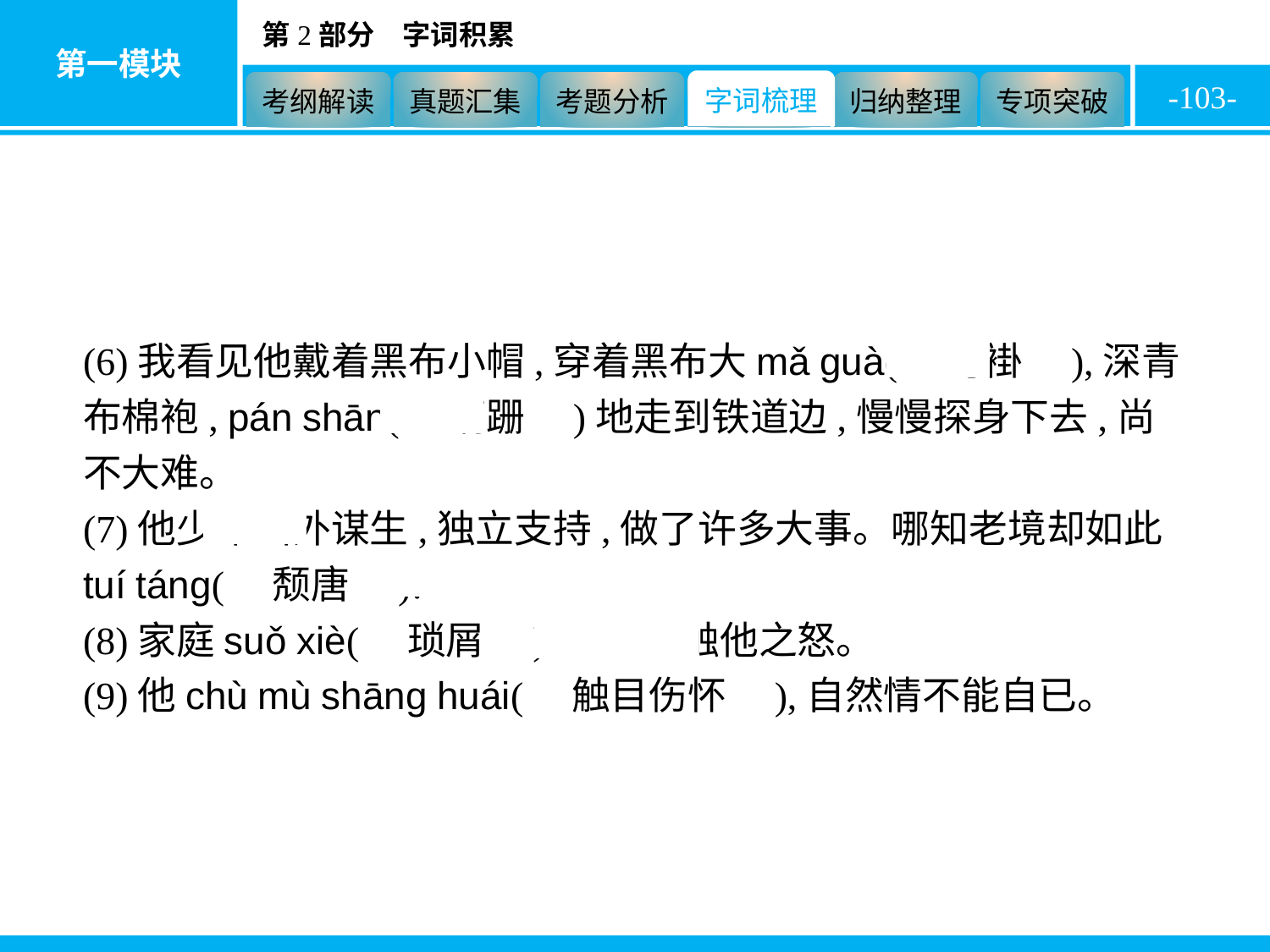

-103-
(6)我看见他戴着黑布小帽,穿着黑布大mǎ guà(　马褂　),深青布棉袍, pán shān(　蹒跚　)地走到铁道边,慢慢探身下去,尚不大难。
(7)他少年出外谋生,独立支持,做了许多大事。哪知老境却如此tuí táng(　颓唐　)!
(8)家庭suǒ xiè(　琐屑　) 便往往触他之怒。
(9)他chù mù shāng huái(　触目伤怀　),自然情不能自已。